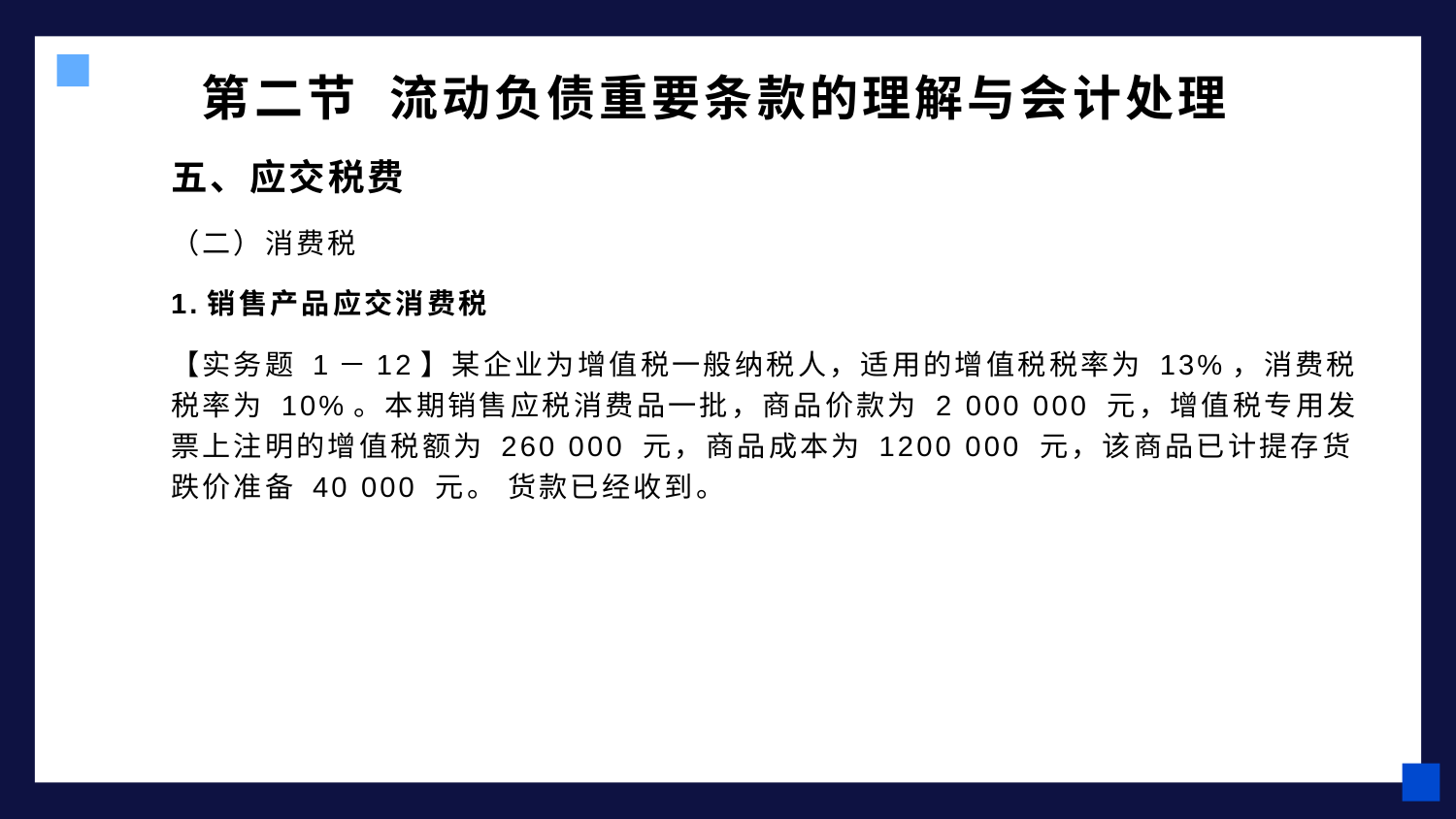

# 第二节  流动负债重要条款的理解与会计处理
五、应交税费
（二）消费税
1.销售产品应交消费税
【实务题 1－12】某企业为增值税一般纳税人，适用的增值税税率为 13%，消费税税率为 10%。本期销售应税消费品一批，商品价款为 2 000 000 元，增值税专用发票上注明的增值税额为 260 000 元，商品成本为 1200 000 元，该商品已计提存货跌价准备 40 000 元。 货款已经收到。